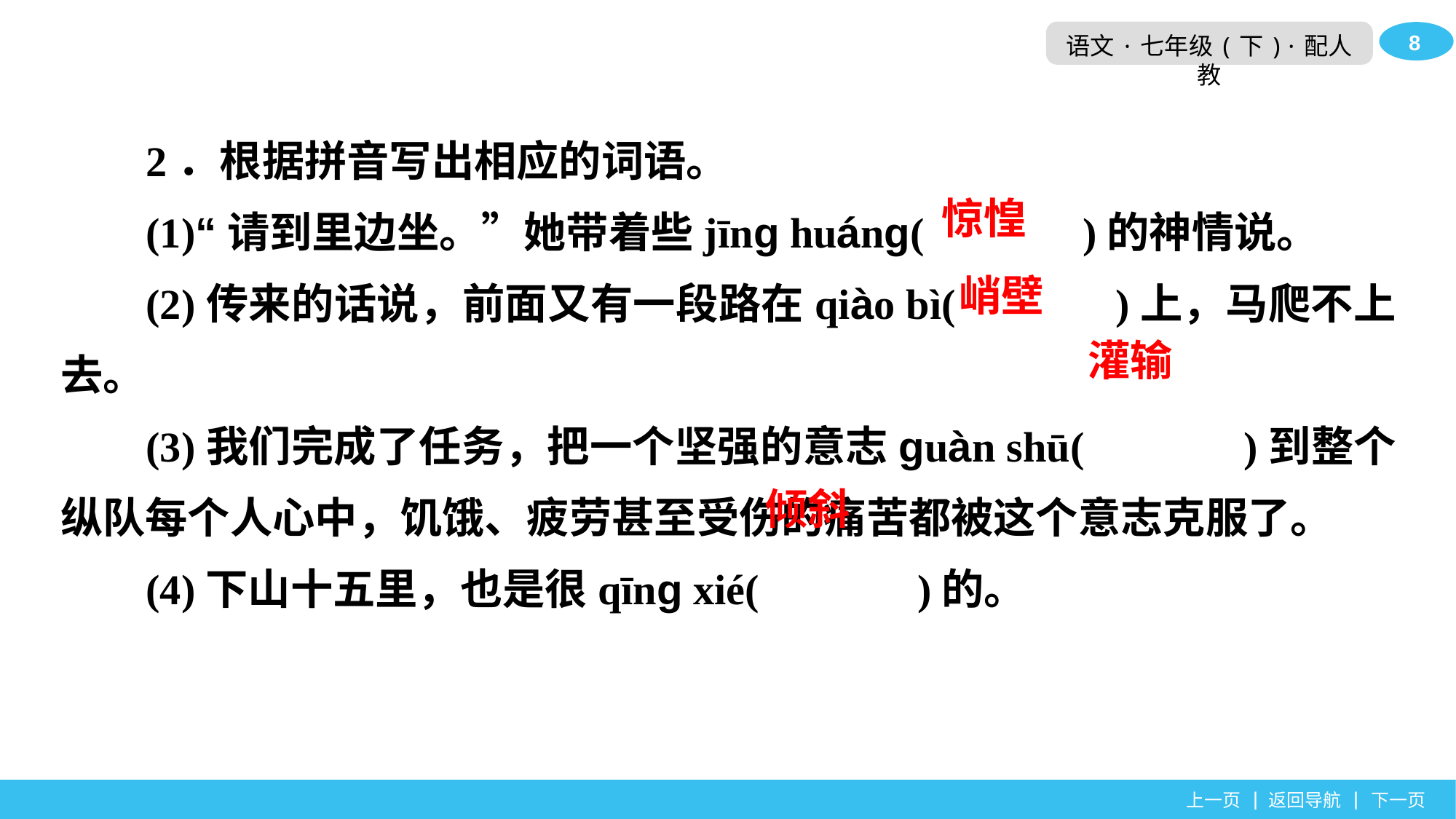

2．根据拼音写出相应的词语。
(1)“请到里边坐。”她带着些jīnɡ huánɡ(　　　 )的神情说。
(2)传来的话说，前面又有一段路在qiào bì(　　　 )上，马爬不上去。
(3)我们完成了任务，把一个坚强的意志ɡuàn shū(　　　 )到整个纵队每个人心中，饥饿、疲劳甚至受伤的痛苦都被这个意志克服了。
(4)下山十五里，也是很qīnɡ xié(　　　 )的。

惊惶
峭壁
灌输
倾斜